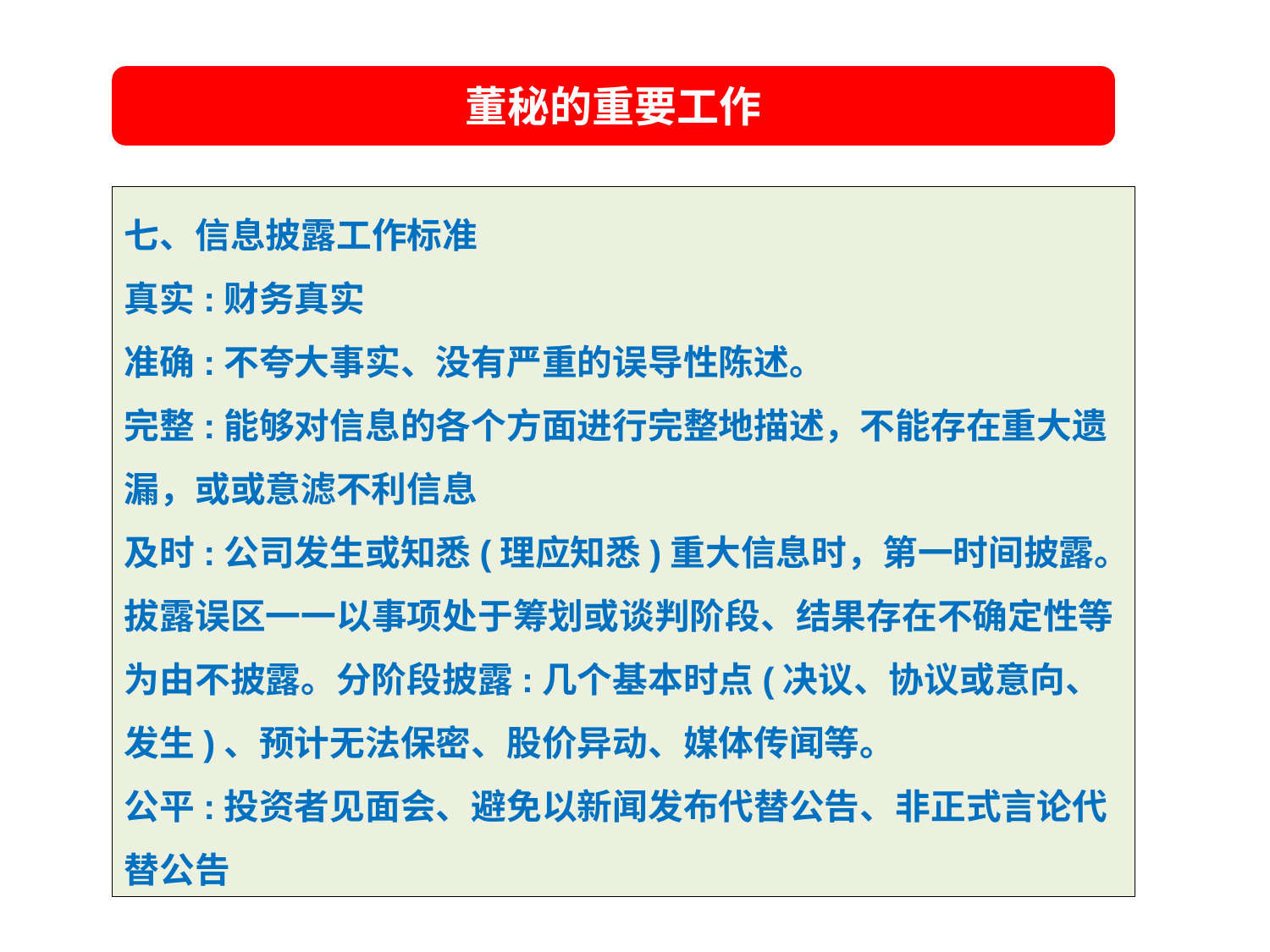

董秘的重要工作
七、信息披露工作标准
真实:财务真实
准确:不夸大事实、没有严重的误导性陈述。
完整:能够对信息的各个方面进行完整地描述，不能存在重大遗漏，或或意滤不利信息
及时:公司发生或知悉(理应知悉)重大信息时，第一时间披露。拔露误区一一以事项处于筹划或谈判阶段、结果存在不确定性等为由不披露。分阶段披露:几个基本时点(决议、协议或意向、发生)、预计无法保密、股价异动、媒体传闻等。
公平:投资者见面会、避免以新闻发布代替公告、非正式言论代替公告
夯实基础
提升市值
加发展